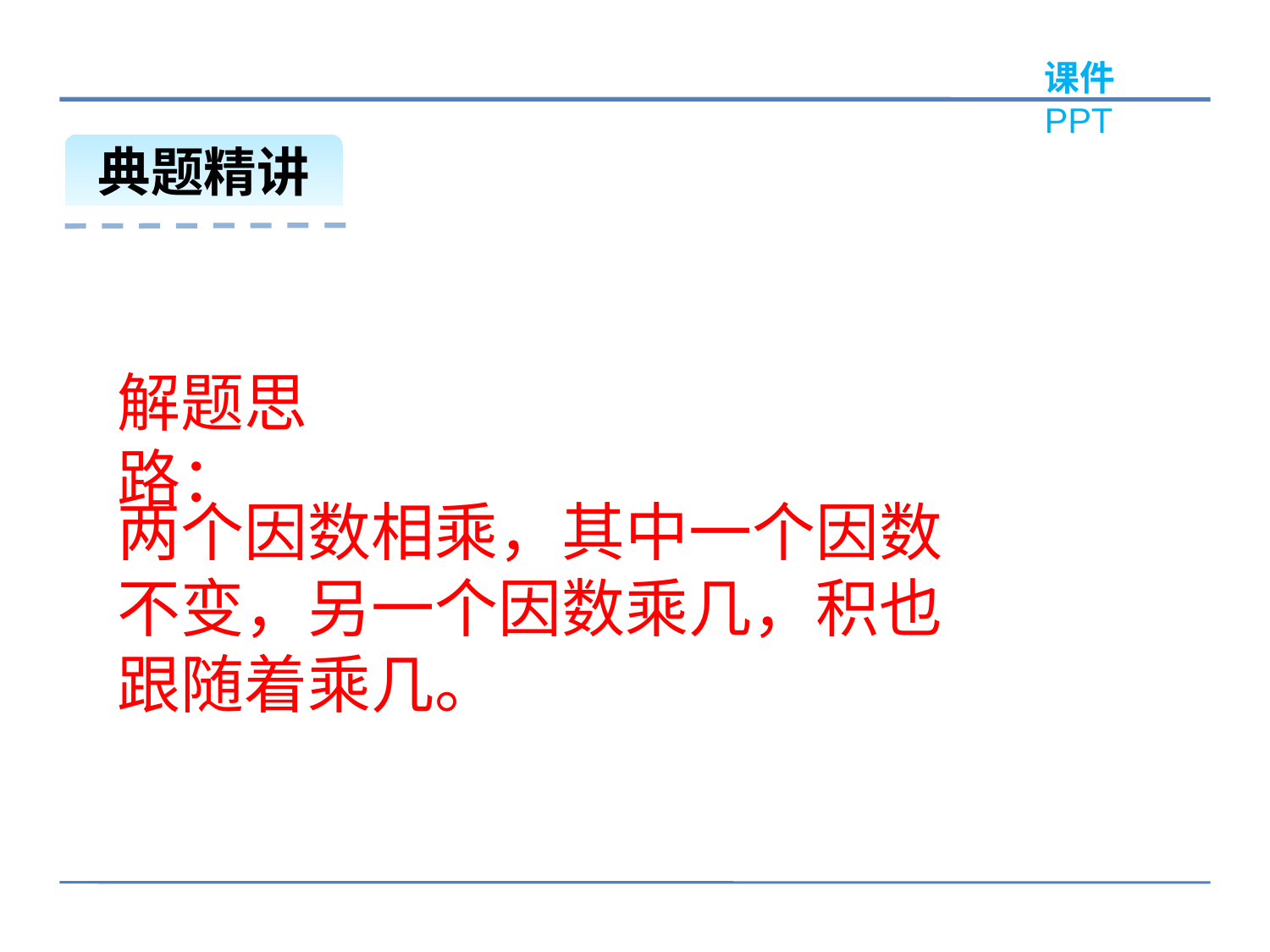

课件PPT
典题精讲

解题思路：
两个因数相乘，其中一个因数不变，另一个因数乘几，积也跟随着乘几。